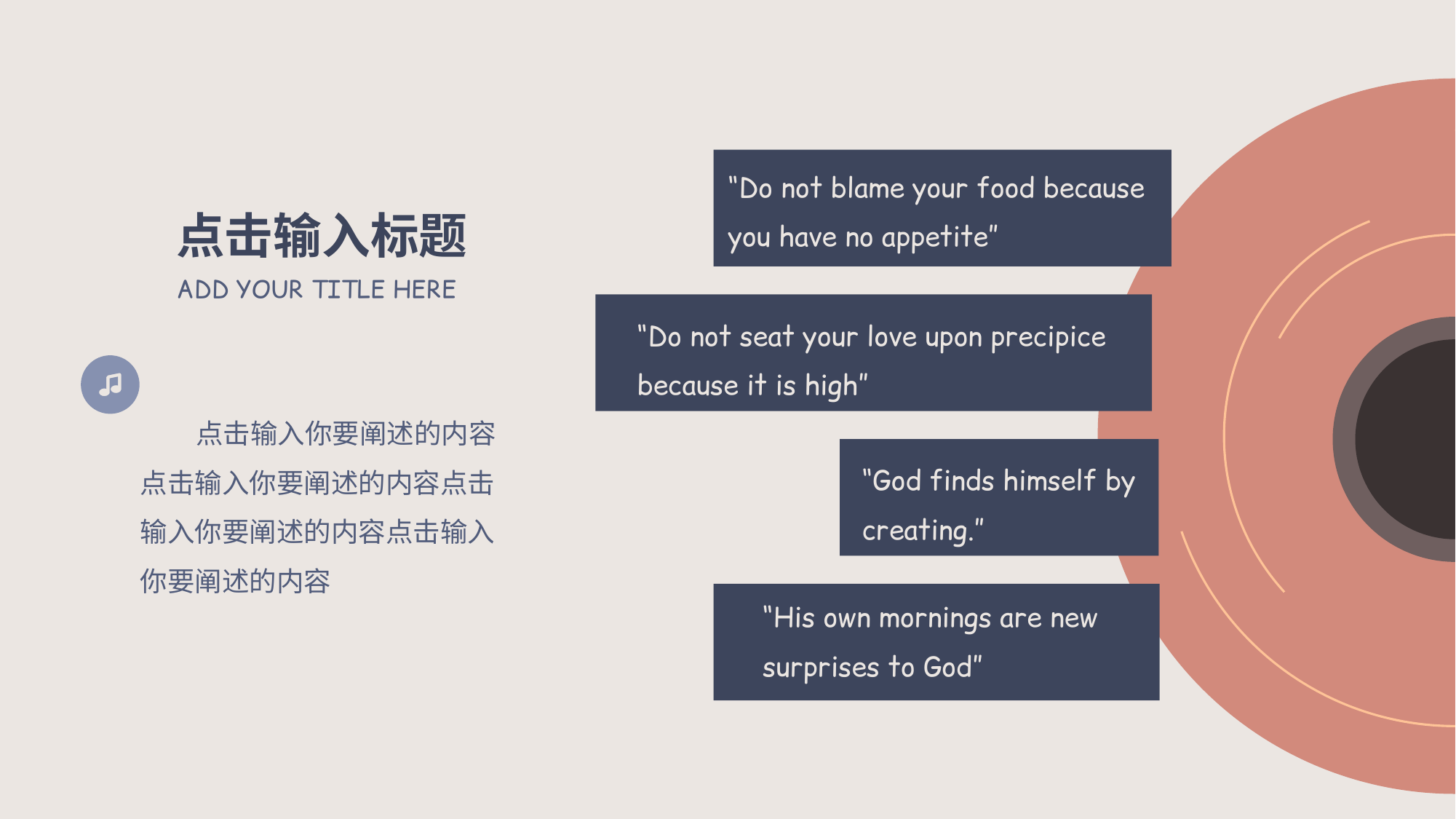

“Do not blame your food because you have no appetite”

点击输入标题
ADD YOUR TITLE HERE

“Do not seat your love upon precipice because it is high”

        点击输入你要阐述的内容点击输入你要阐述的内容点击输入你要阐述的内容点击输入你要阐述的内容

“God finds himself by creating.”
“His own mornings are new surprises to God”